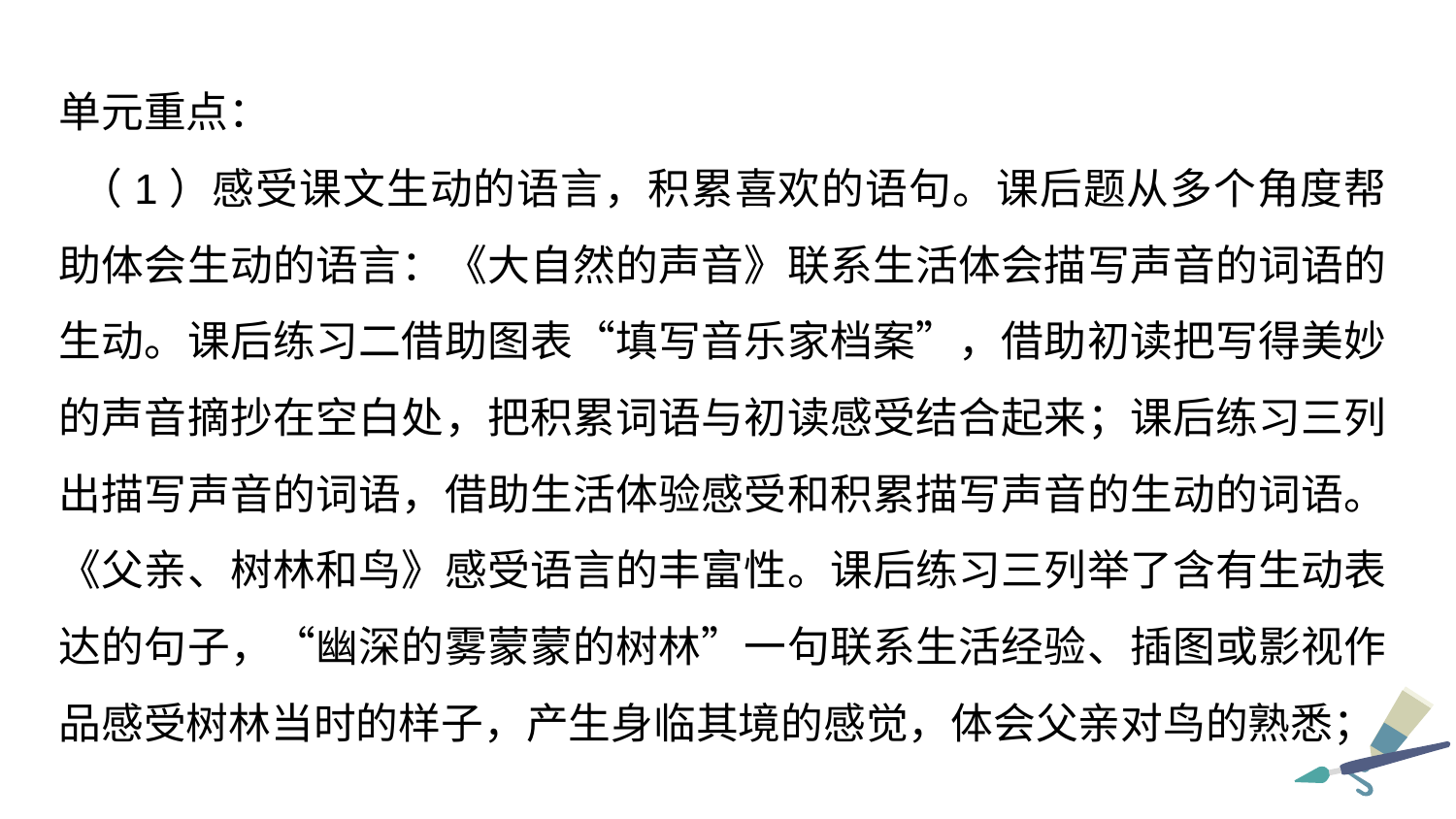

单元重点：
 （1）感受课文生动的语言，积累喜欢的语句。课后题从多个角度帮助体会生动的语言：《大自然的声音》联系生活体会描写声音的词语的生动。课后练习二借助图表“填写音乐家档案”，借助初读把写得美妙的声音摘抄在空白处，把积累词语与初读感受结合起来；课后练习三列出描写声音的词语，借助生活体验感受和积累描写声音的生动的词语。《父亲、树林和鸟》感受语言的丰富性。课后练习三列举了含有生动表达的句子，“幽深的雾蒙蒙的树林”一句联系生活经验、插图或影视作品感受树林当时的样子，产生身临其境的感觉，体会父亲对鸟的熟悉；